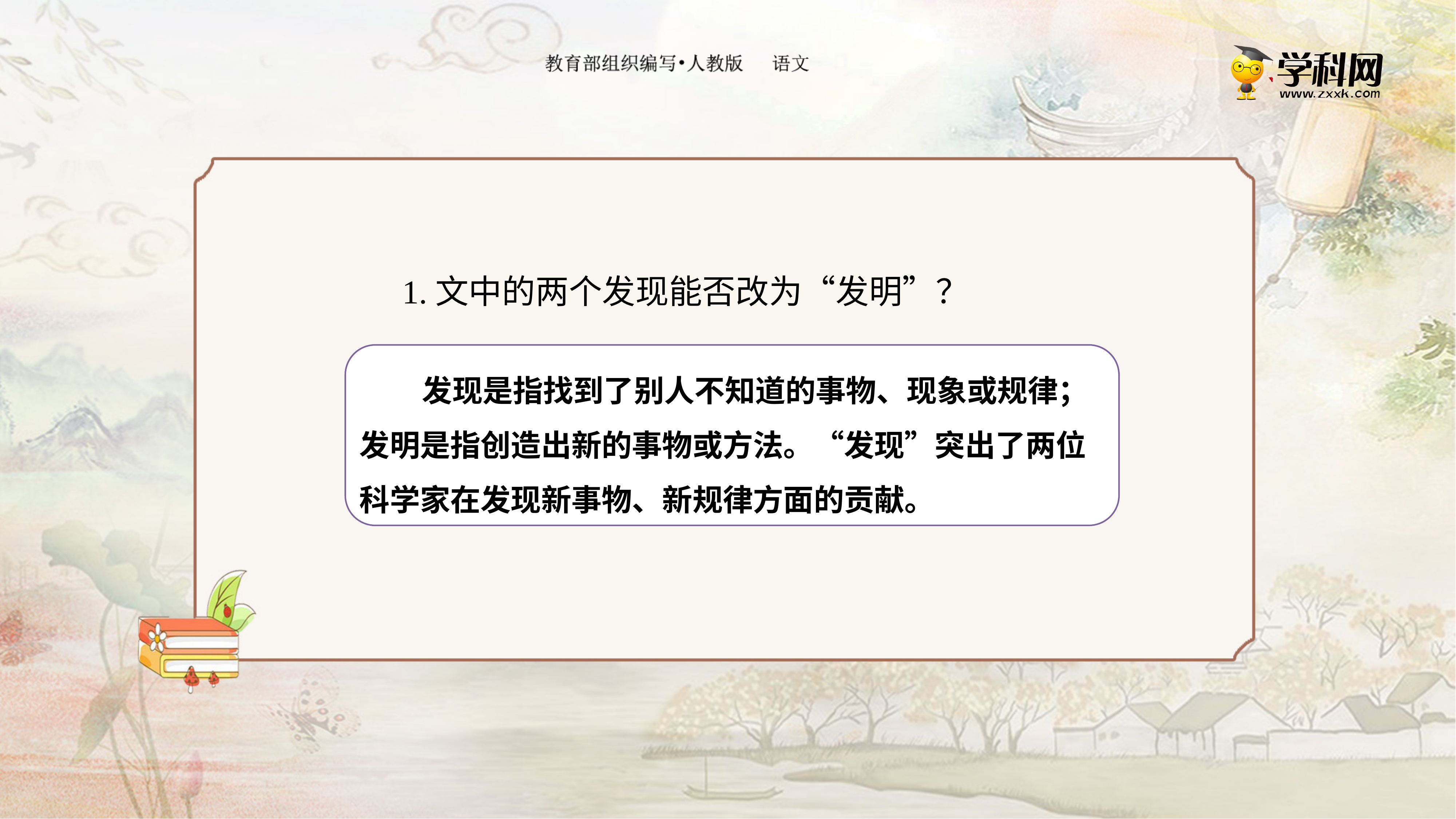

1.文中的两个发现能否改为“发明”？

        发现是指找到了别人不知道的事物、现象或规律；发明是指创造出新的事物或方法。“发现”突出了两位科学家在发现新事物、新规律方面的贡献。